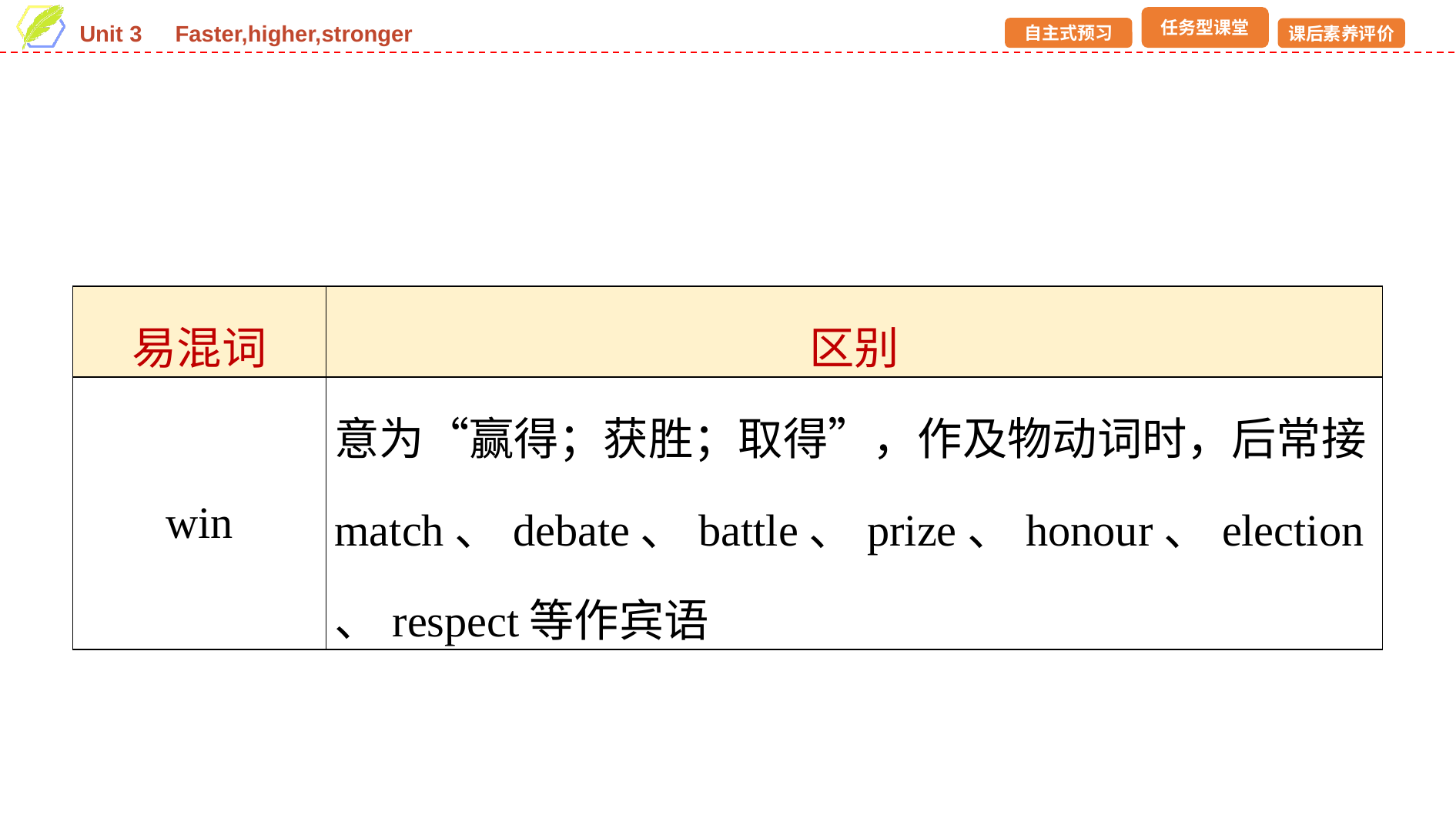

| 易混词 | 区别 |
| --- | --- |
| win | 意为“赢得；获胜；取得”，作及物动词时，后常接match、debate、battle、prize、honour、election、respect等作宾语 |